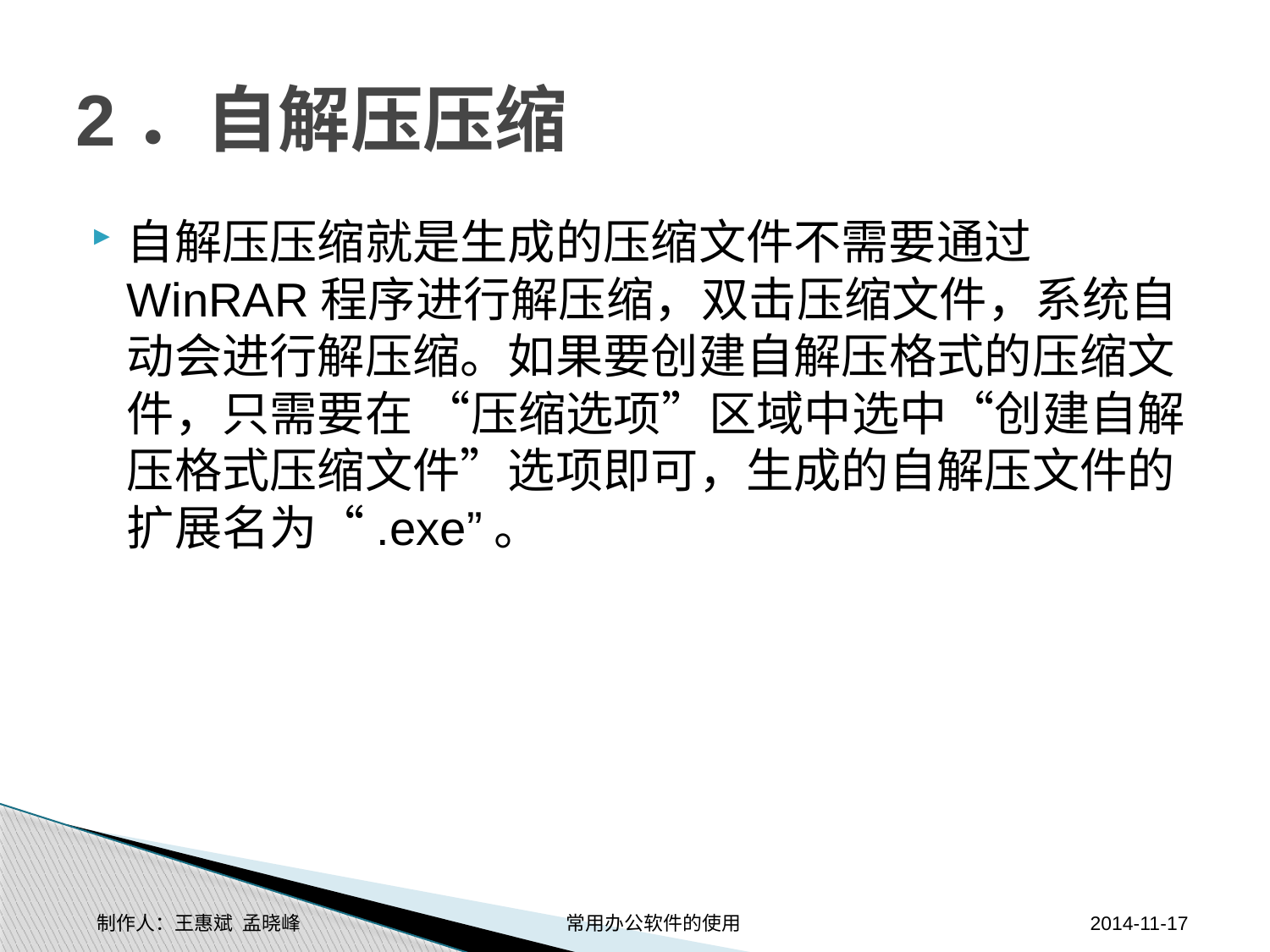

# 2．自解压压缩
自解压压缩就是生成的压缩文件不需要通过WinRAR程序进行解压缩，双击压缩文件，系统自动会进行解压缩。如果要创建自解压格式的压缩文件，只需要在 “压缩选项”区域中选中“创建自解压格式压缩文件”选项即可，生成的自解压文件的扩展名为“.exe”。

制作人：王惠斌  孟晓峰                                                            常用办公软件的使用
2014-11-17